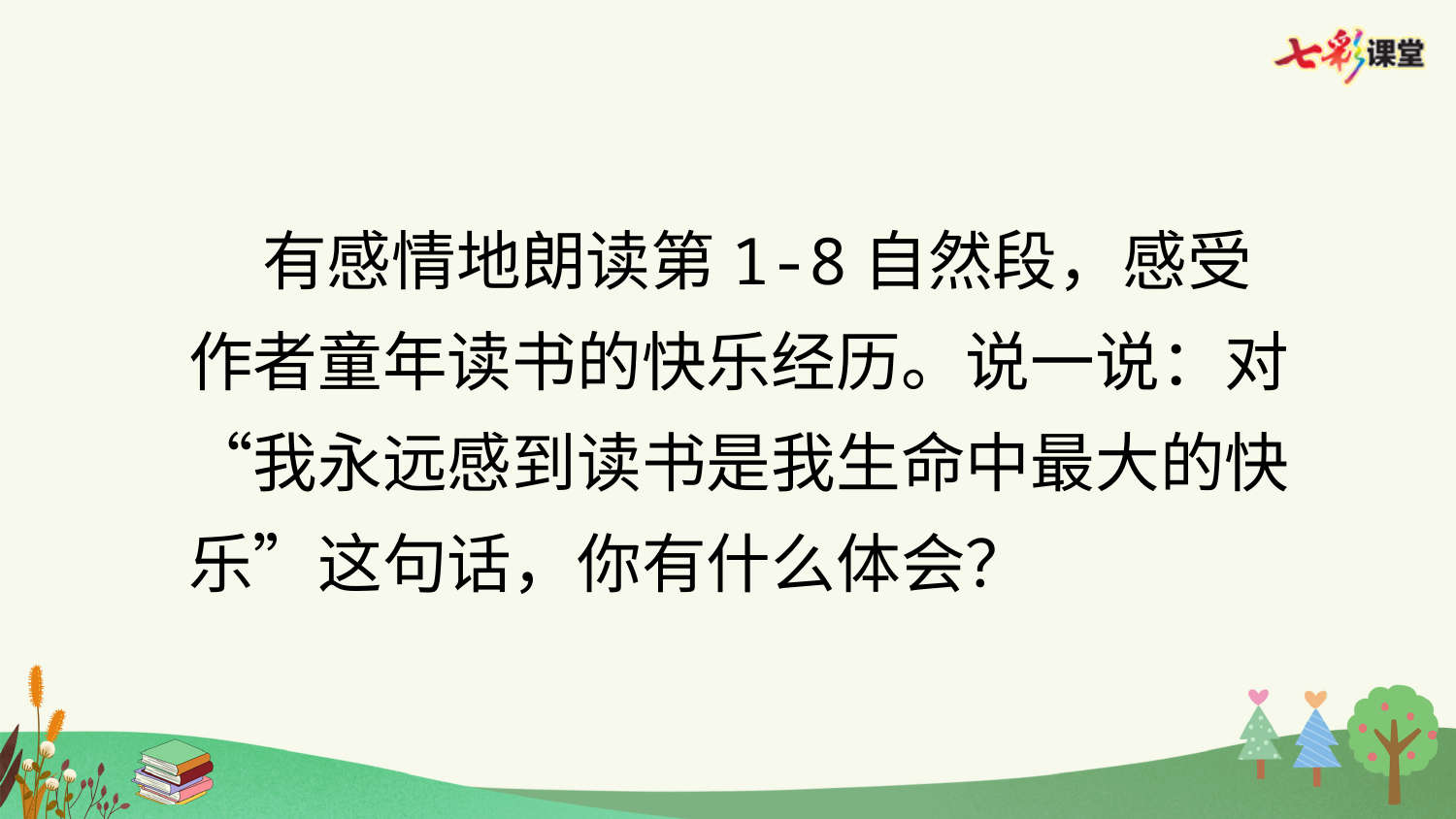

有感情地朗读第1-8自然段，感受作者童年读书的快乐经历。说一说：对“我永远感到读书是我生命中最大的快乐”这句话，你有什么体会？